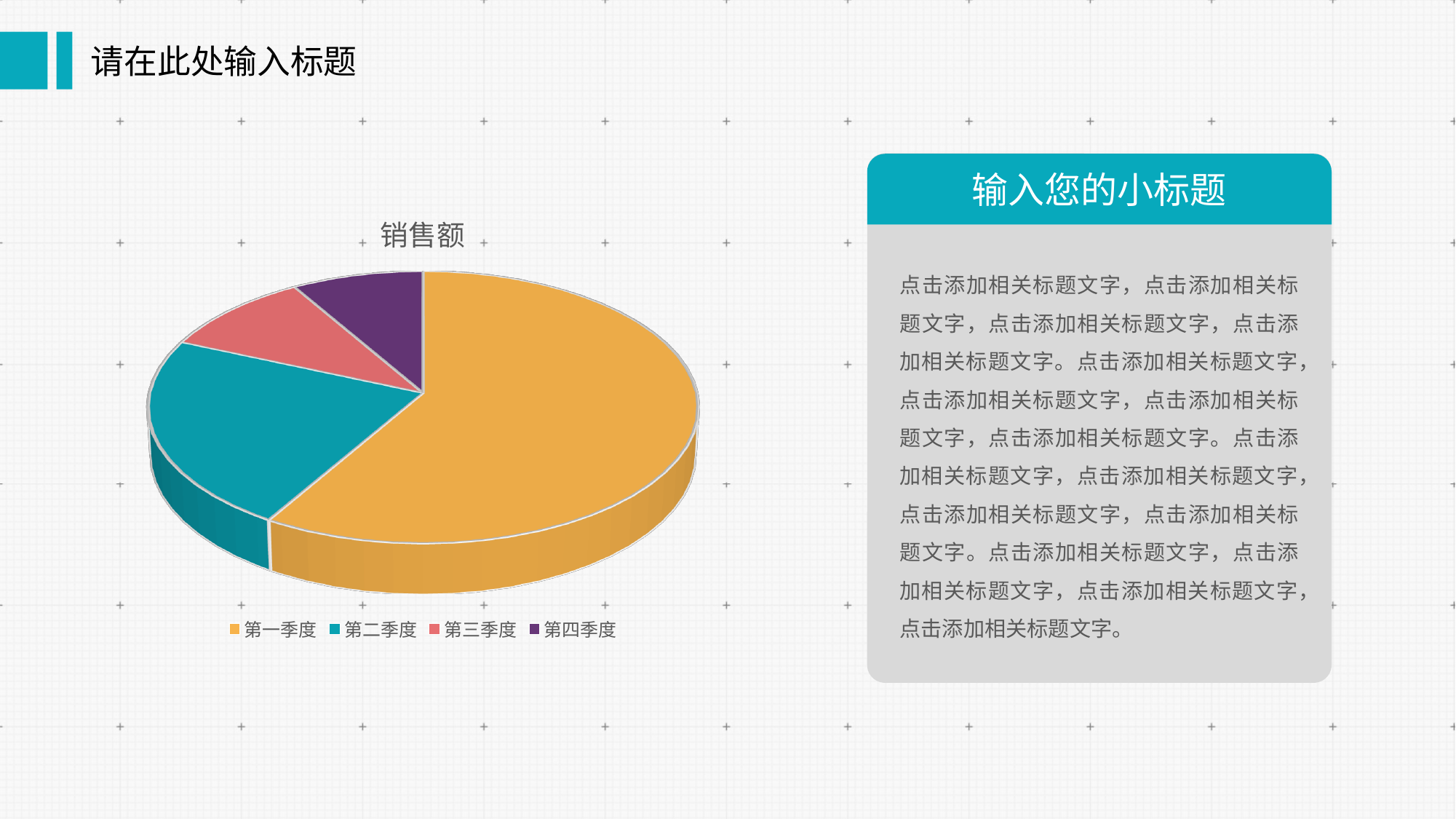

请在此处输入标题

输入您的小标题

[unsupported chart]

点击添加相关标题文字，点击添加相关标题文字，点击添加相关标题文字，点击添加相关标题文字。点击添加相关标题文字，点击添加相关标题文字，点击添加相关标题文字，点击添加相关标题文字。点击添加相关标题文字，点击添加相关标题文字，点击添加相关标题文字，点击添加相关标题文字。点击添加相关标题文字，点击添加相关标题文字，点击添加相关标题文字，点击添加相关标题文字。